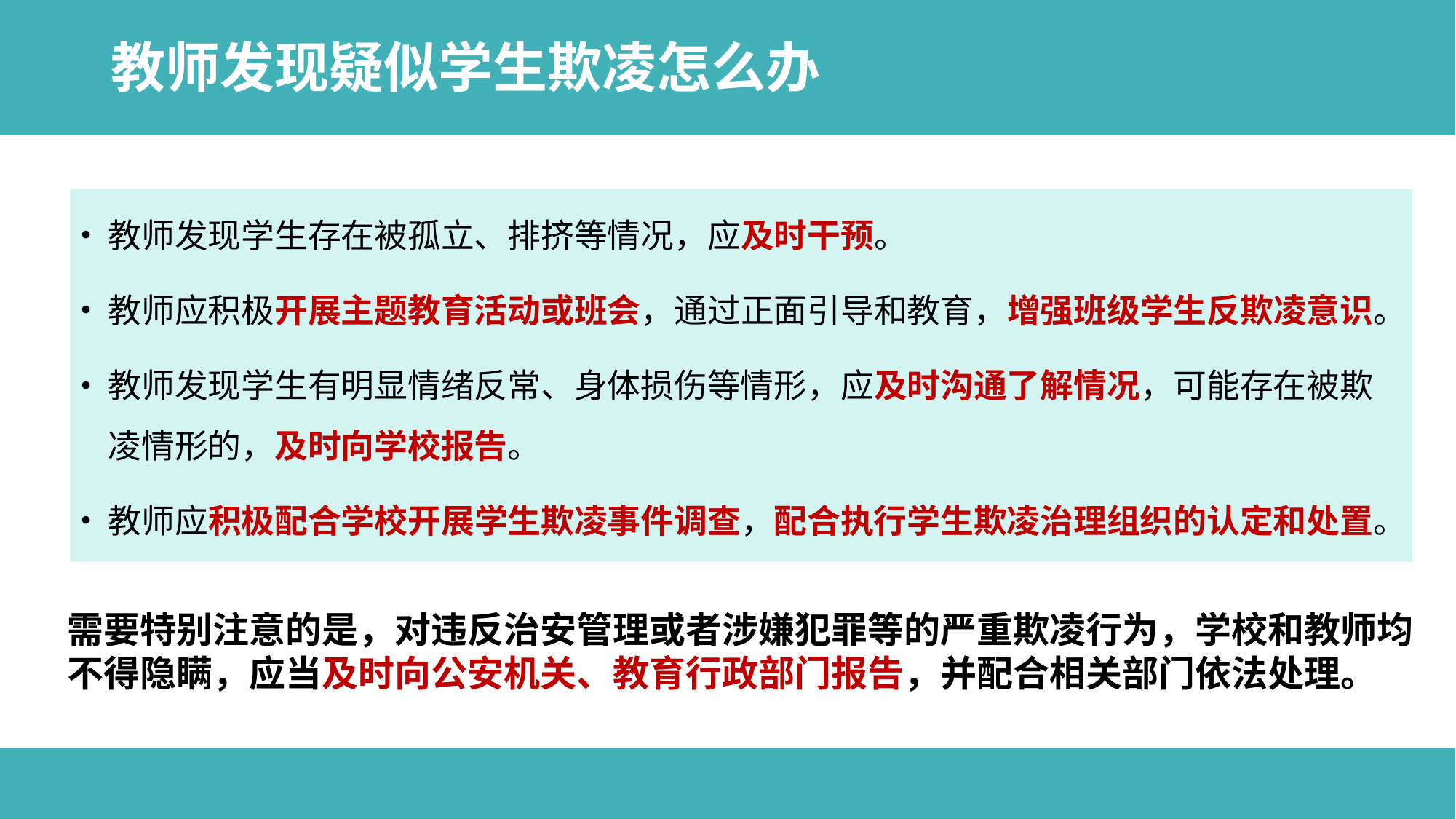

# 教师发现疑似学生欺凌怎么办
教师发现学生存在被孤立、排挤等情况，应及时干预。
教师应积极开展主题教育活动或班会，通过正面引导和教育，增强班级学生反欺凌意识。
教师发现学生有明显情绪反常、身体损伤等情形，应及时沟通了解情况，可能存在被欺凌情形的，及时向学校报告。
教师应积极配合学校开展学生欺凌事件调查，配合执行学生欺凌治理组织的认定和处置。
需要特别注意的是，对违反治安管理或者涉嫌犯罪等的严重欺凌行为，学校和教师均不得隐瞒，应当及时向公安机关、教育行政部门报告，并配合相关部门依法处理。